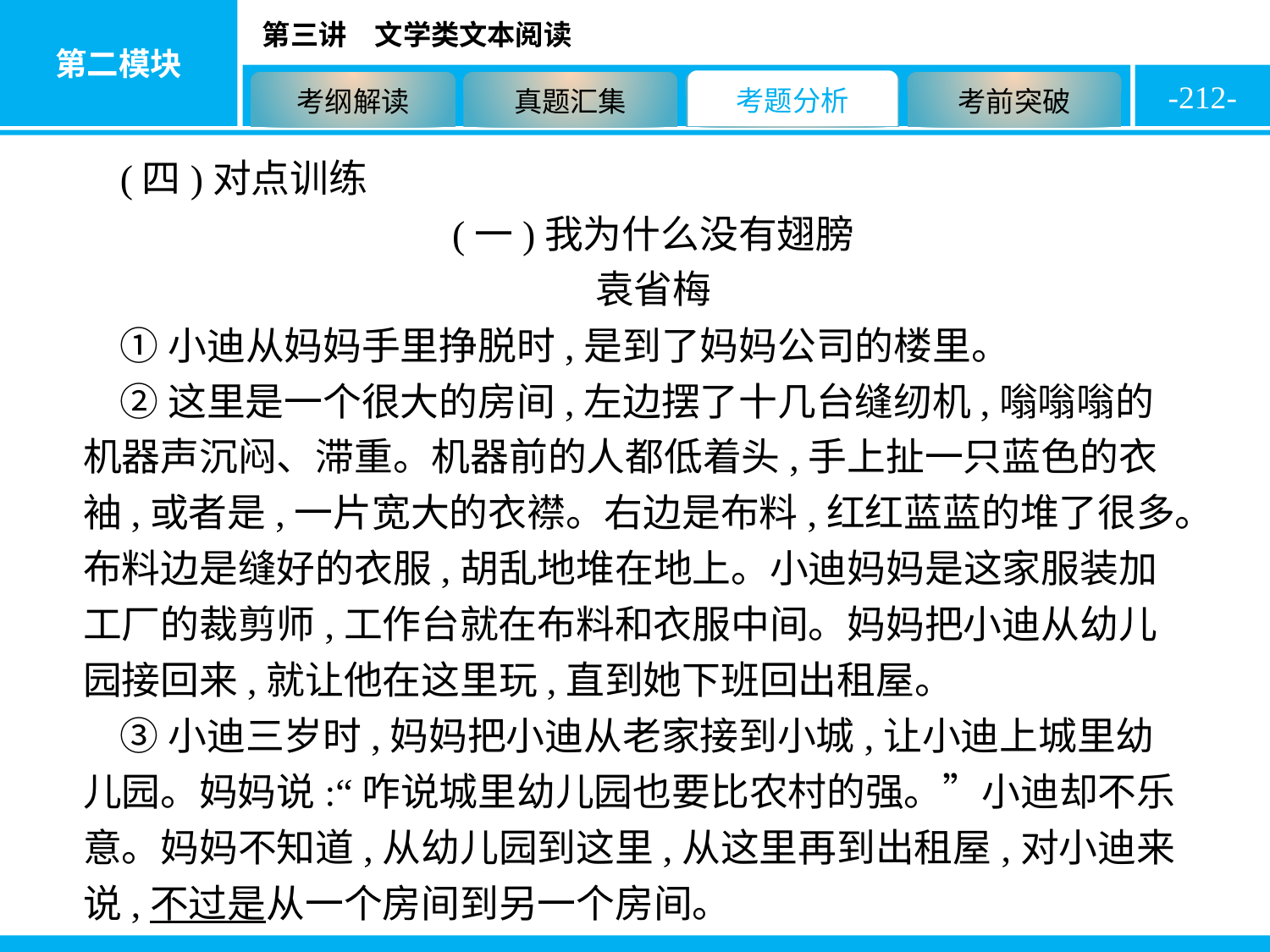

-212-
(四)对点训练
(一)我为什么没有翅膀
袁省梅
①小迪从妈妈手里挣脱时,是到了妈妈公司的楼里。
②这里是一个很大的房间,左边摆了十几台缝纫机,嗡嗡嗡的机器声沉闷、滞重。机器前的人都低着头,手上扯一只蓝色的衣袖,或者是,一片宽大的衣襟。右边是布料,红红蓝蓝的堆了很多。布料边是缝好的衣服,胡乱地堆在地上。小迪妈妈是这家服装加工厂的裁剪师,工作台就在布料和衣服中间。妈妈把小迪从幼儿园接回来,就让他在这里玩,直到她下班回出租屋。
③小迪三岁时,妈妈把小迪从老家接到小城,让小迪上城里幼儿园。妈妈说:“咋说城里幼儿园也要比农村的强。”小迪却不乐意。妈妈不知道,从幼儿园到这里,从这里再到出租屋,对小迪来说,不过是从一个房间到另一个房间。